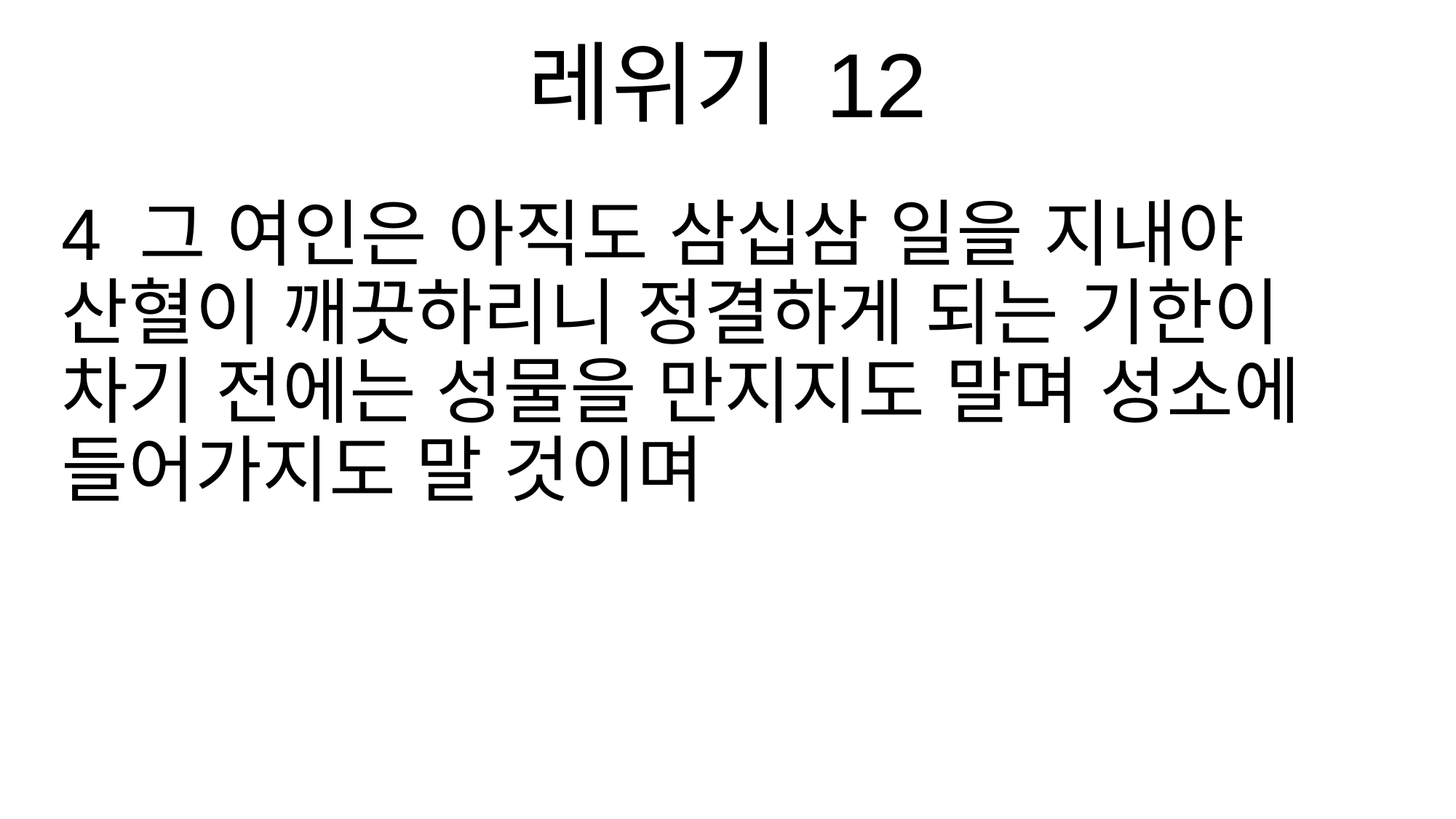

레위기 12
4 그 여인은 아직도 삼십삼 일을 지내야 산혈이 깨끗하리니 정결하게 되는 기한이 차기 전에는 성물을 만지지도 말며 성소에 들어가지도 말 것이며